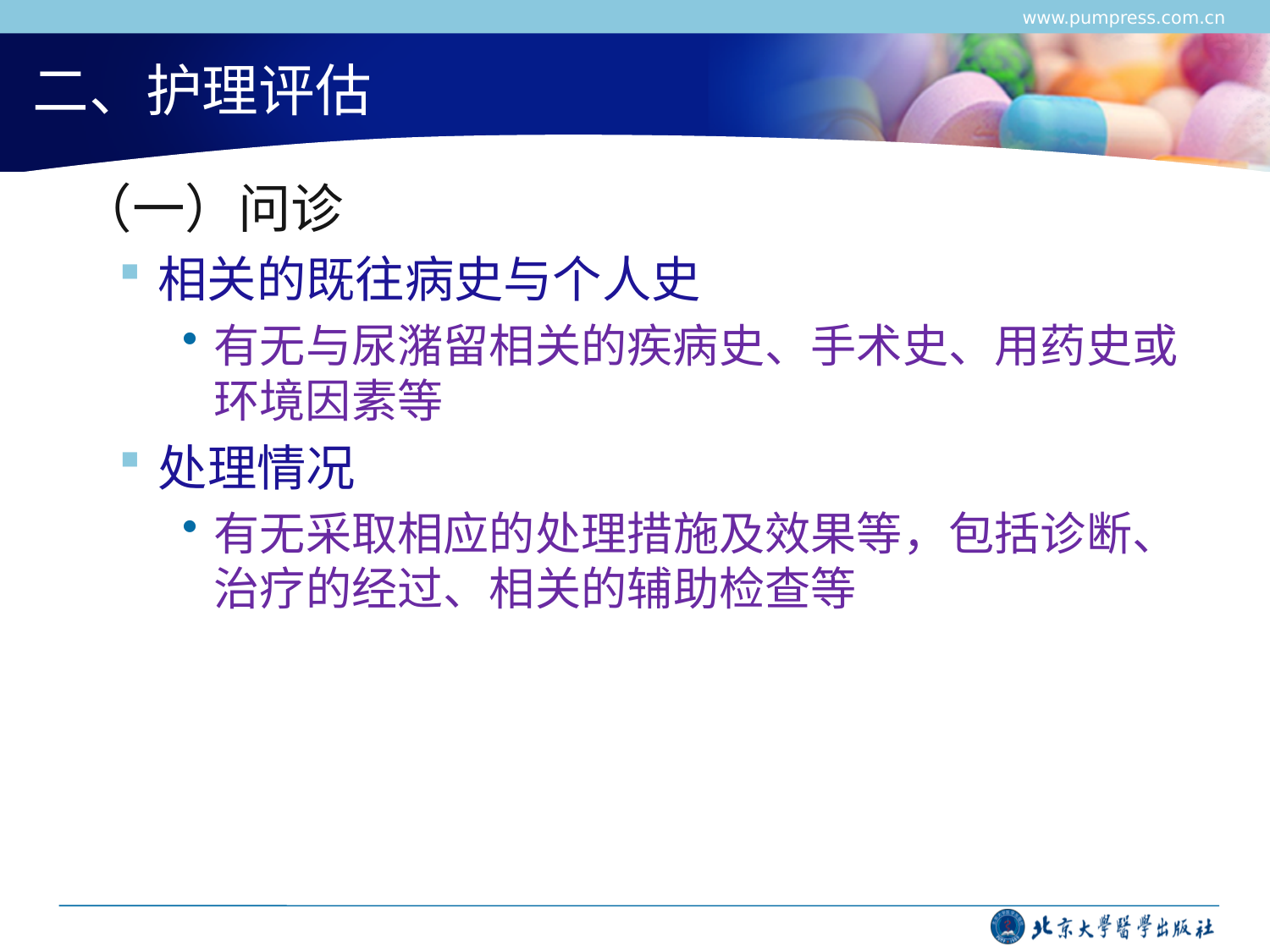

www.pumpress.com.cn
# 二、护理评估
 （一）问诊
相关的既往病史与个人史
有无与尿潴留相关的疾病史、手术史、用药史或环境因素等
处理情况
有无采取相应的处理措施及效果等，包括诊断、治疗的经过、相关的辅助检查等